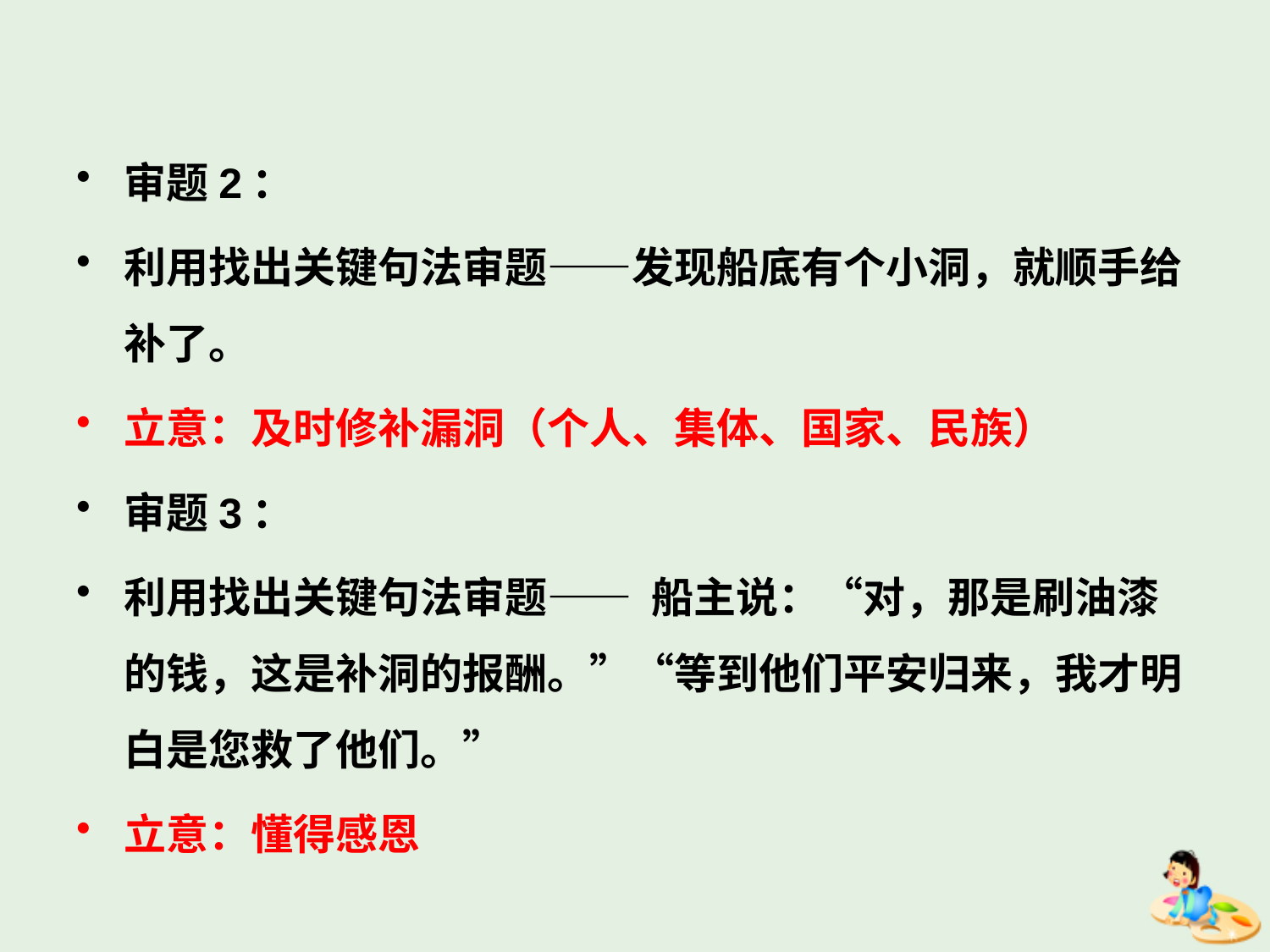

审题2：
利用找出关键句法审题——发现船底有个小洞，就顺手给补了。
立意：及时修补漏洞（个人、集体、国家、民族）
审题3：
利用找出关键句法审题——  船主说：“对，那是刷油漆的钱，这是补洞的报酬。”“等到他们平安归来，我才明白是您救了他们。”
立意：懂得感恩